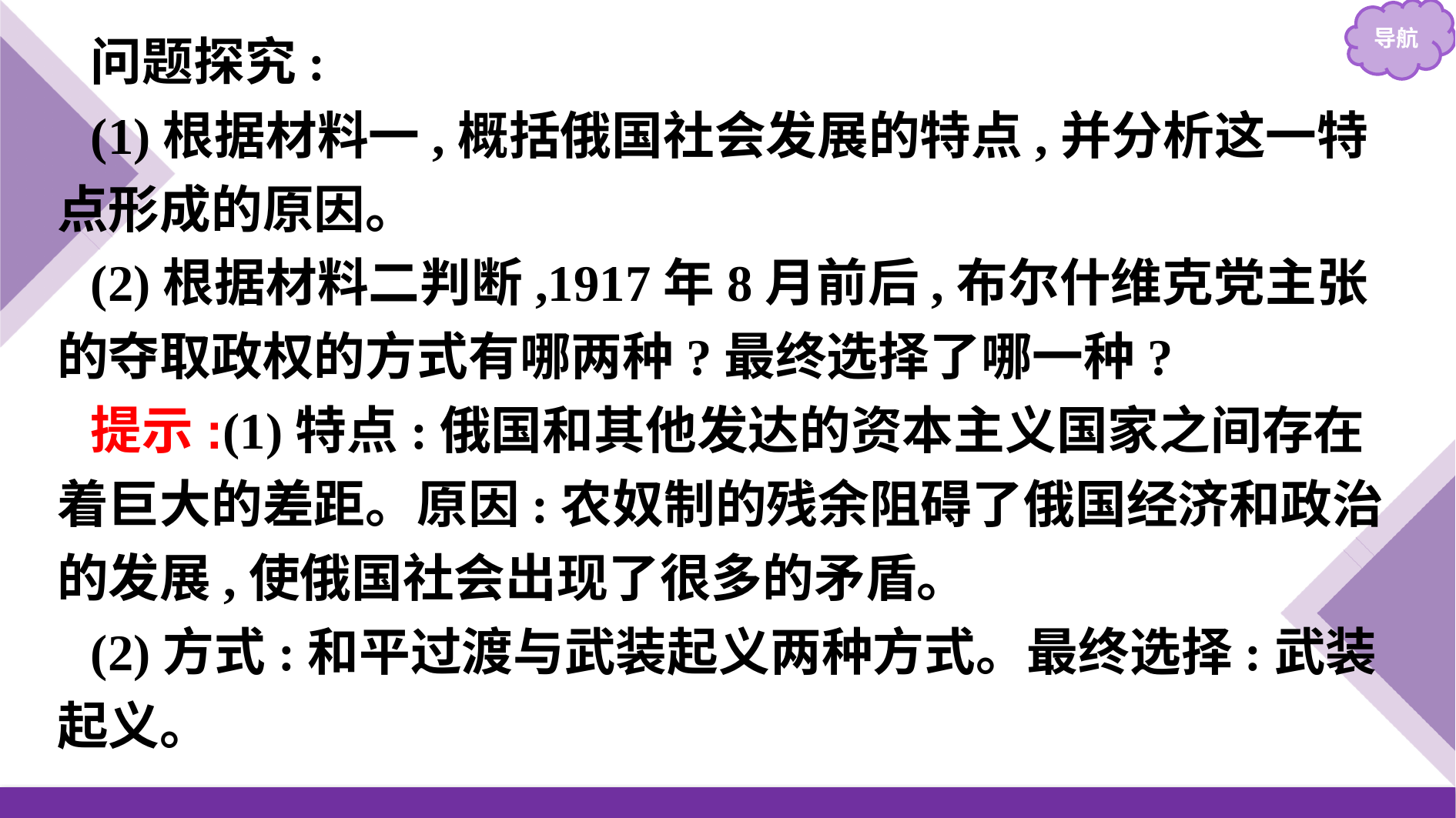

问题探究:
(1)根据材料一,概括俄国社会发展的特点,并分析这一特点形成的原因。
(2)根据材料二判断,1917年8月前后,布尔什维克党主张的夺取政权的方式有哪两种?最终选择了哪一种?
提示:(1)特点:俄国和其他发达的资本主义国家之间存在着巨大的差距。原因:农奴制的残余阻碍了俄国经济和政治的发展,使俄国社会出现了很多的矛盾。
(2)方式:和平过渡与武装起义两种方式。最终选择:武装起义。